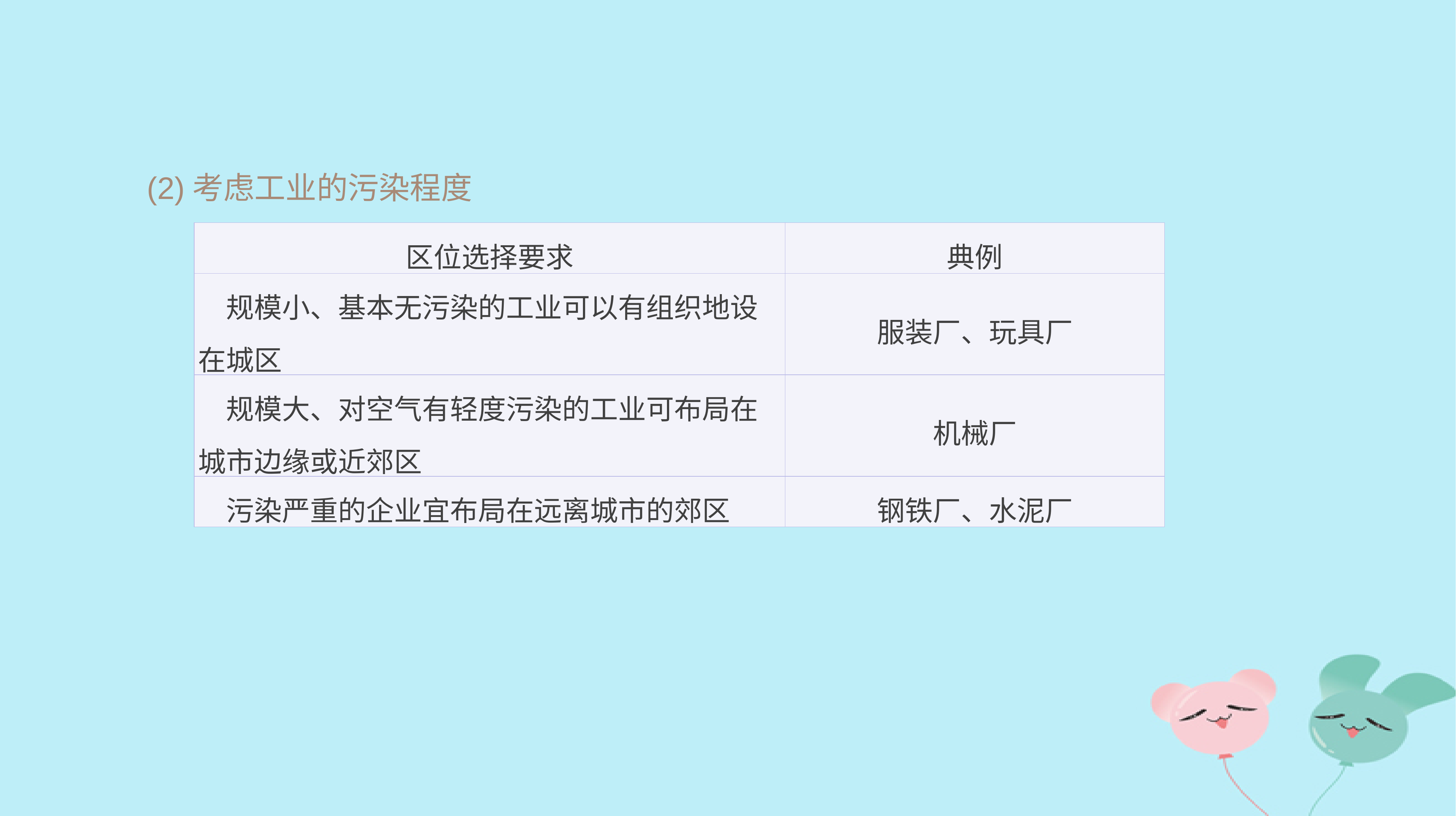

(2)考虑工业的污染程度
| 区位选择要求 | 典例 |
| --- | --- |
| 规模小、基本无污染的工业可以有组织地设在城区 | 服装厂、玩具厂 |
| 规模大、对空气有轻度污染的工业可布局在城市边缘或近郊区 | 机械厂 |
| 污染严重的企业宜布局在远离城市的郊区 | 钢铁厂、水泥厂 |